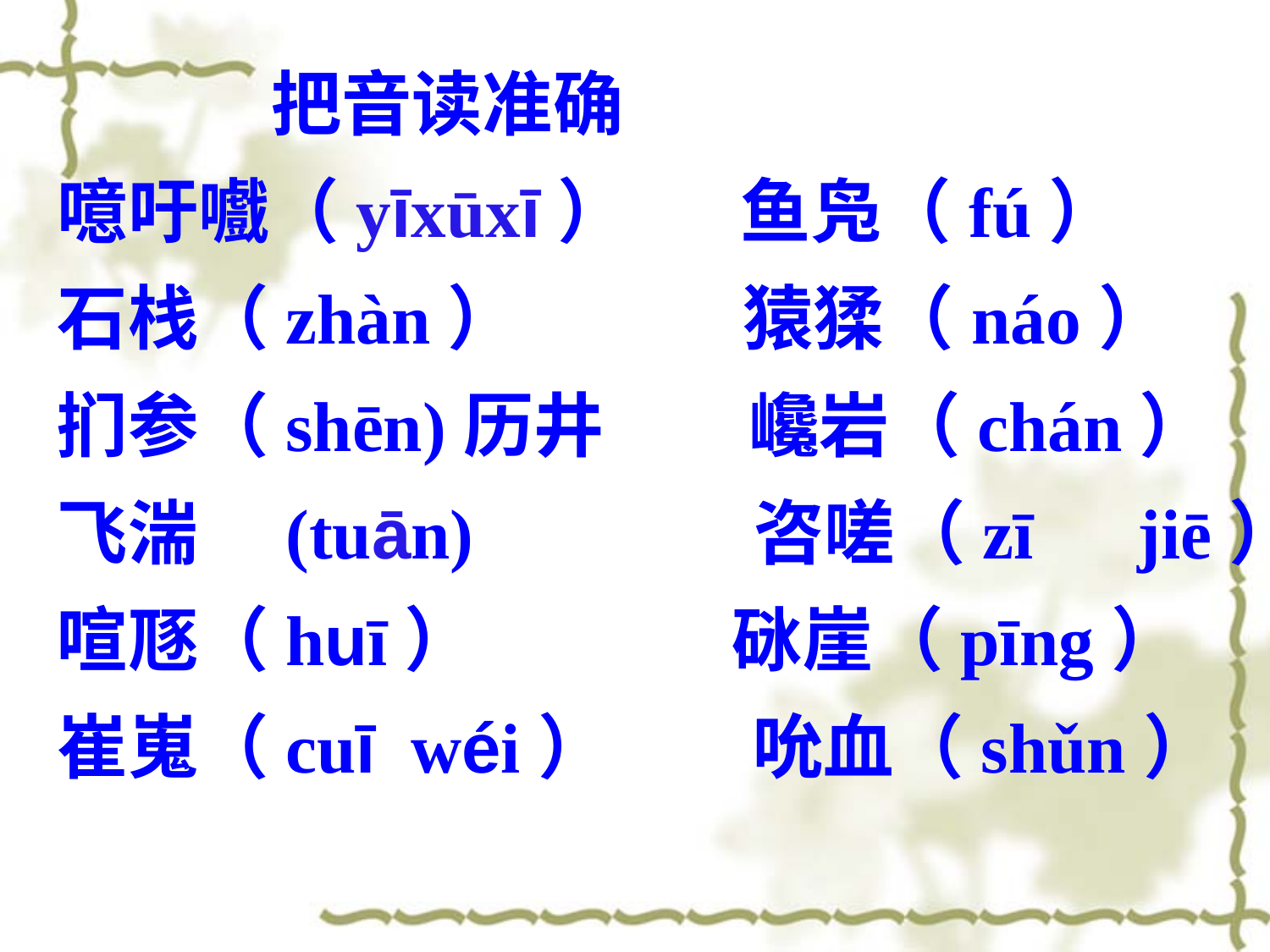

把音读准确
噫吁嚱（yīxūxī）       鱼凫（fú）
石栈（zhàn）              猿猱（náo）
扪参（shēn)历井         巉岩（chán）
飞湍　(tuān)               咨嗟（zī　jiē）
喧豗（huī）                砯崖（pīng）
崔嵬（cuī  wéi）         吮血（shǔn）